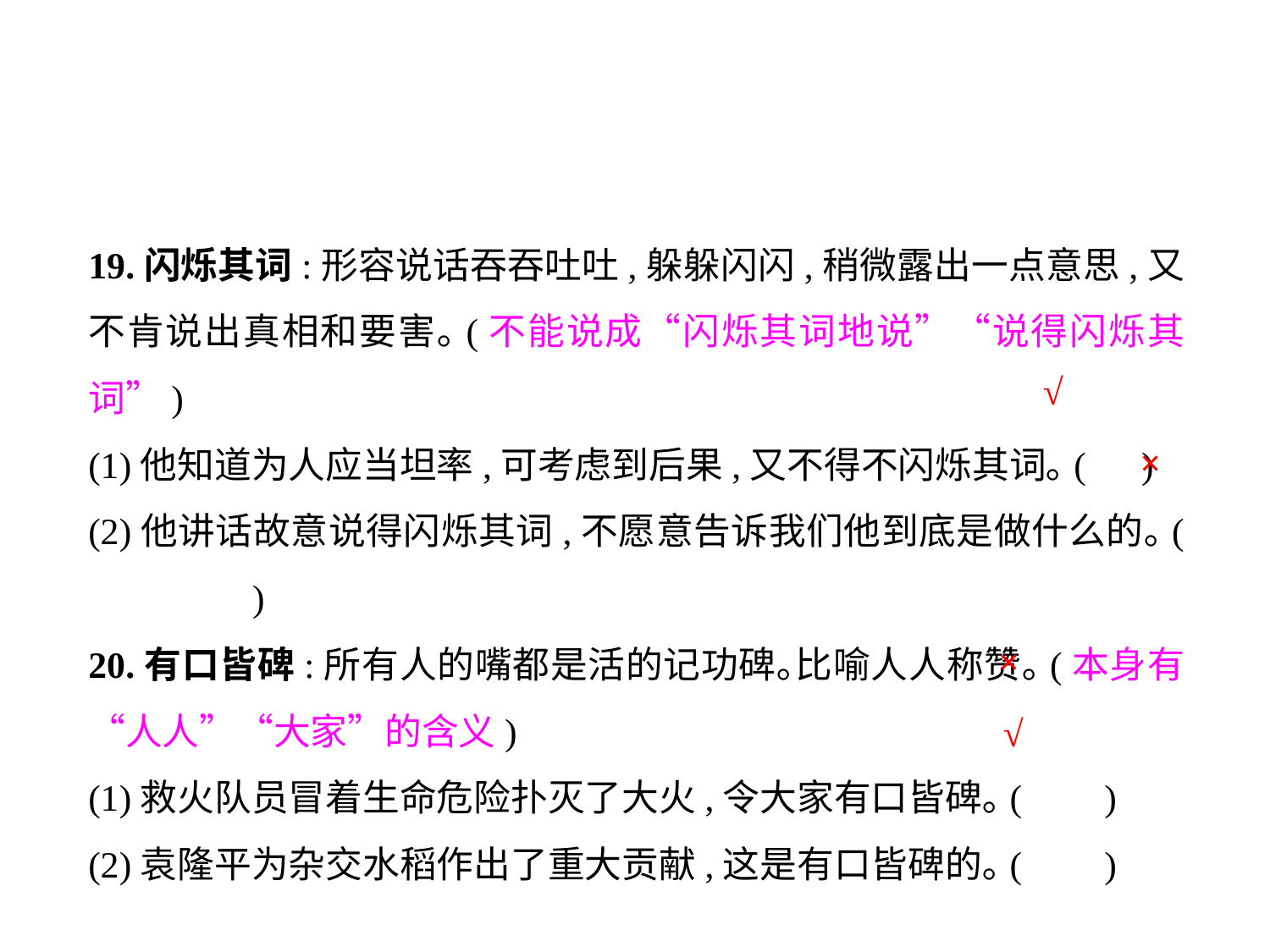

19.闪烁其词:形容说话吞吞吐吐,躲躲闪闪,稍微露出一点意思,又不肯说出真相和要害｡(不能说成“闪烁其词地说”“说得闪烁其词”)
(1)他知道为人应当坦率,可考虑到后果,又不得不闪烁其词｡(	    )
(2)他讲话故意说得闪烁其词,不愿意告诉我们他到底是做什么的｡(	    )
20.有口皆碑:所有人的嘴都是活的记功碑｡比喻人人称赞｡(本身有“人人”“大家”的含义)
(1)救火队员冒着生命危险扑灭了大火,令大家有口皆碑｡(	)
(2)袁隆平为杂交水稻作出了重大贡献,这是有口皆碑的｡(	)
√
×
×
√